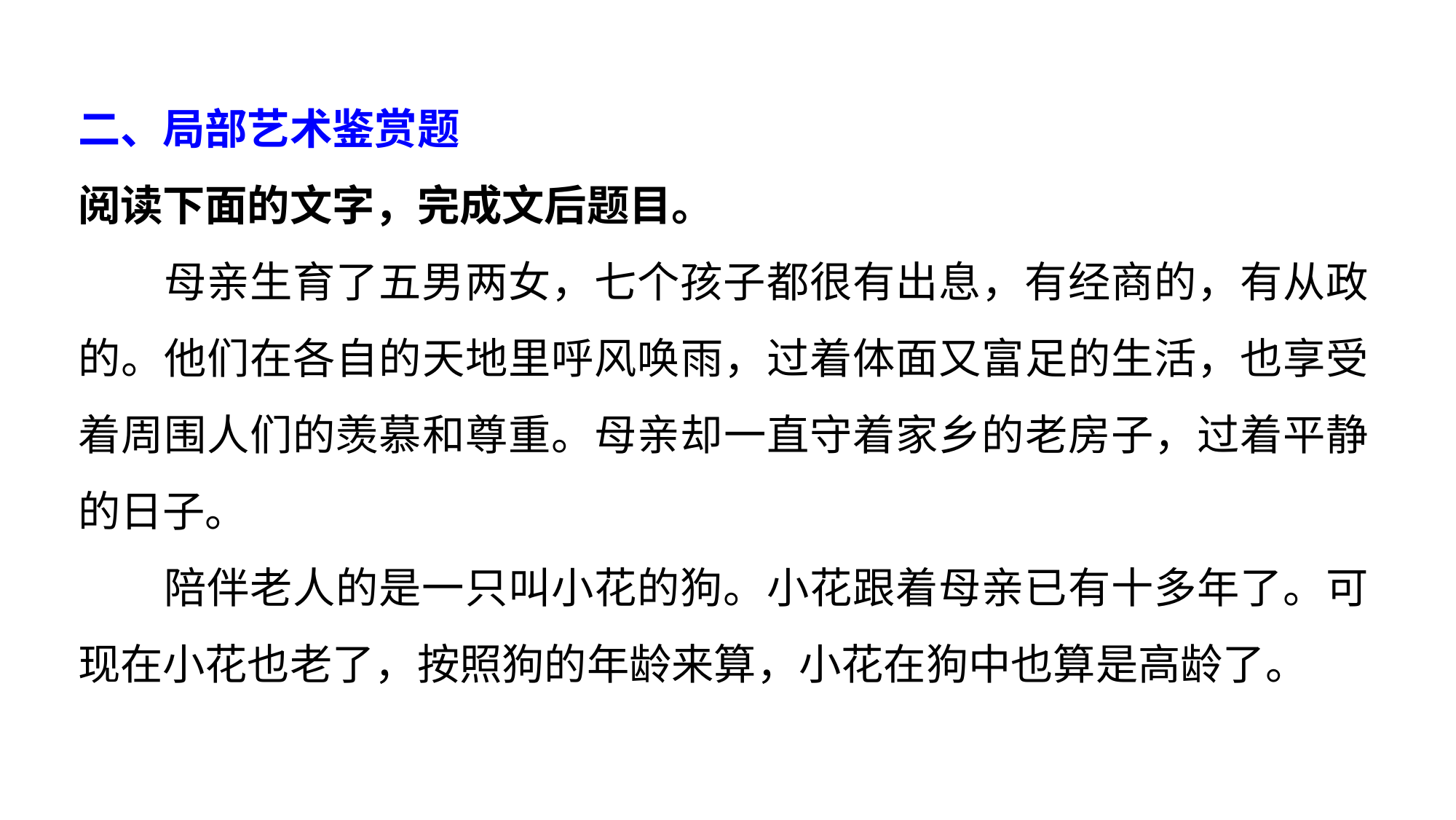

二、局部艺术鉴赏题
阅读下面的文字，完成文后题目。
母亲生育了五男两女，七个孩子都很有出息，有经商的，有从政的。他们在各自的天地里呼风唤雨，过着体面又富足的生活，也享受着周围人们的羡慕和尊重。母亲却一直守着家乡的老房子，过着平静的日子。
陪伴老人的是一只叫小花的狗。小花跟着母亲已有十多年了。可现在小花也老了，按照狗的年龄来算，小花在狗中也算是高龄了。